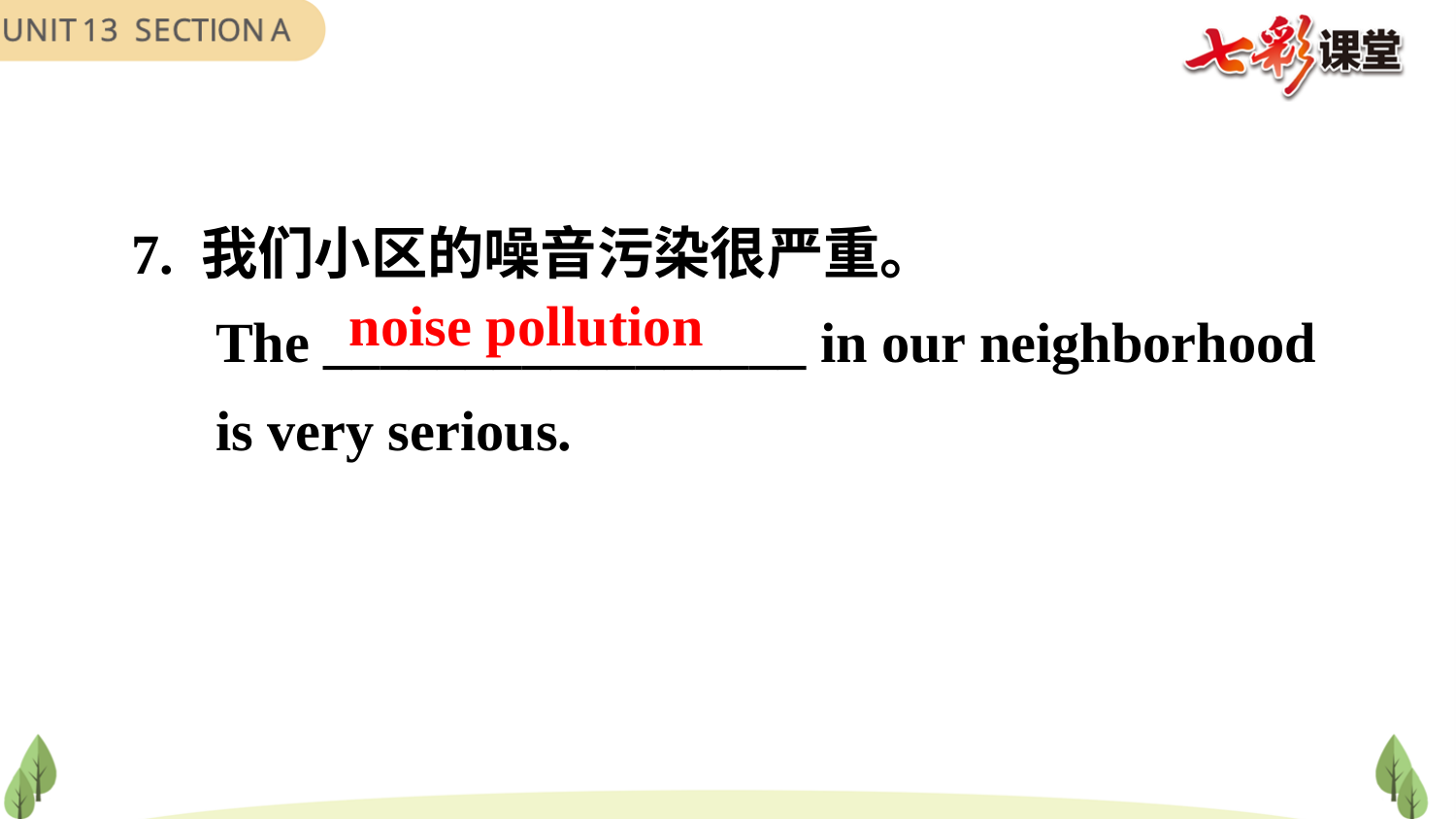

7. 我们小区的噪音污染很严重。
      The _________________ in our neighborhood
      is very serious.
noise pollution